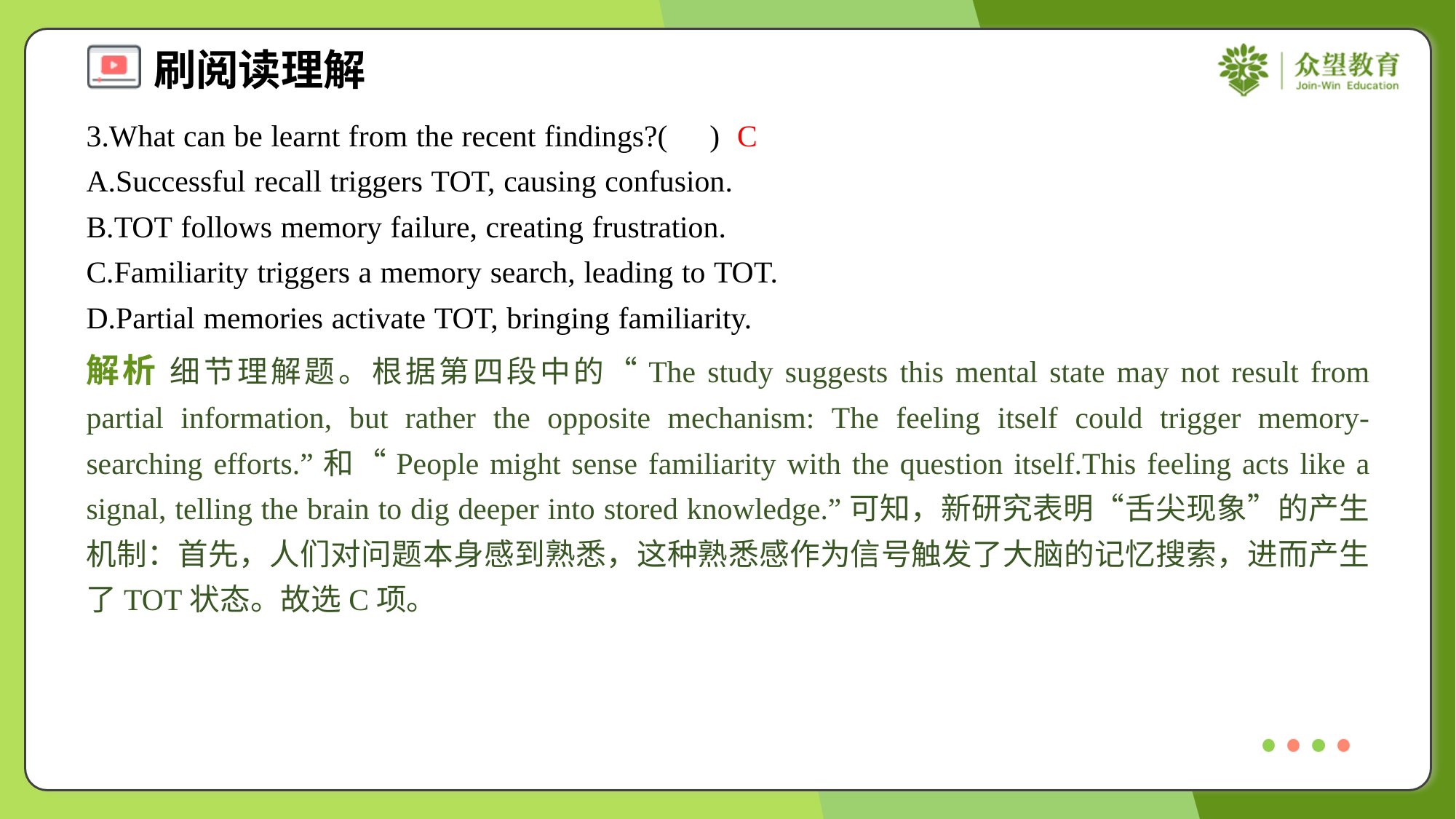

3.What can be learnt from the recent findings?(     )
C
A.Successful recall triggers TOT, causing confusion.
B.TOT follows memory failure, creating frustration.
C.Familiarity triggers a memory search, leading to TOT.
D.Partial memories activate TOT, bringing familiarity.
解析 细节理解题。根据第四段中的“The study suggests this mental state may not result from partial information, but rather the opposite mechanism: The feeling itself could trigger memory-searching efforts.”和“People might sense familiarity with the question itself.This feeling acts like a signal, telling the brain to dig deeper into stored knowledge.”可知，新研究表明“舌尖现象”的产生机制：首先，人们对问题本身感到熟悉，这种熟悉感作为信号触发了大脑的记忆搜索，进而产生了TOT状态。故选C项。